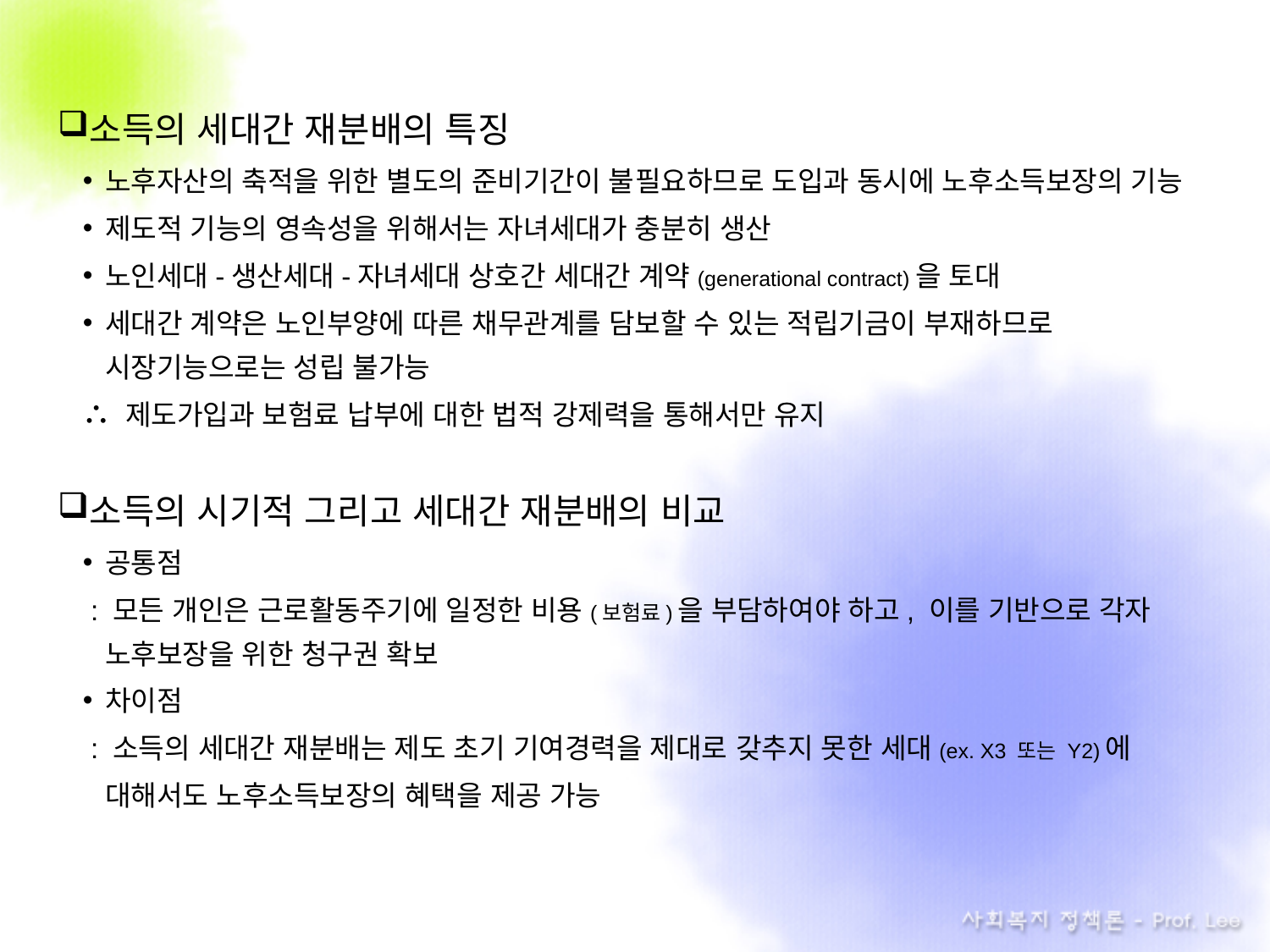

소득의 세대간 재분배의 특징
노후자산의 축적을 위한 별도의 준비기간이 불필요하므로 도입과 동시에 노후소득보장의 기능
제도적 기능의 영속성을 위해서는 자녀세대가 충분히 생산
노인세대-생산세대-자녀세대 상호간 세대간 계약(generational contract)을 토대
세대간 계약은 노인부양에 따른 채무관계를 담보할 수 있는 적립기금이 부재하므로 시장기능으로는 성립 불가능
∴ 제도가입과 보험료 납부에 대한 법적 강제력을 통해서만 유지

소득의 시기적 그리고 세대간 재분배의 비교
공통점
 : 모든 개인은 근로활동주기에 일정한 비용(보험료)을 부담하여야 하고, 이를 기반으로 각자 노후보장을 위한 청구권 확보
차이점
 : 소득의 세대간 재분배는 제도 초기 기여경력을 제대로 갖추지 못한 세대(ex. X3 또는 Y2)에
  대해서도 노후소득보장의 혜택을 제공 가능